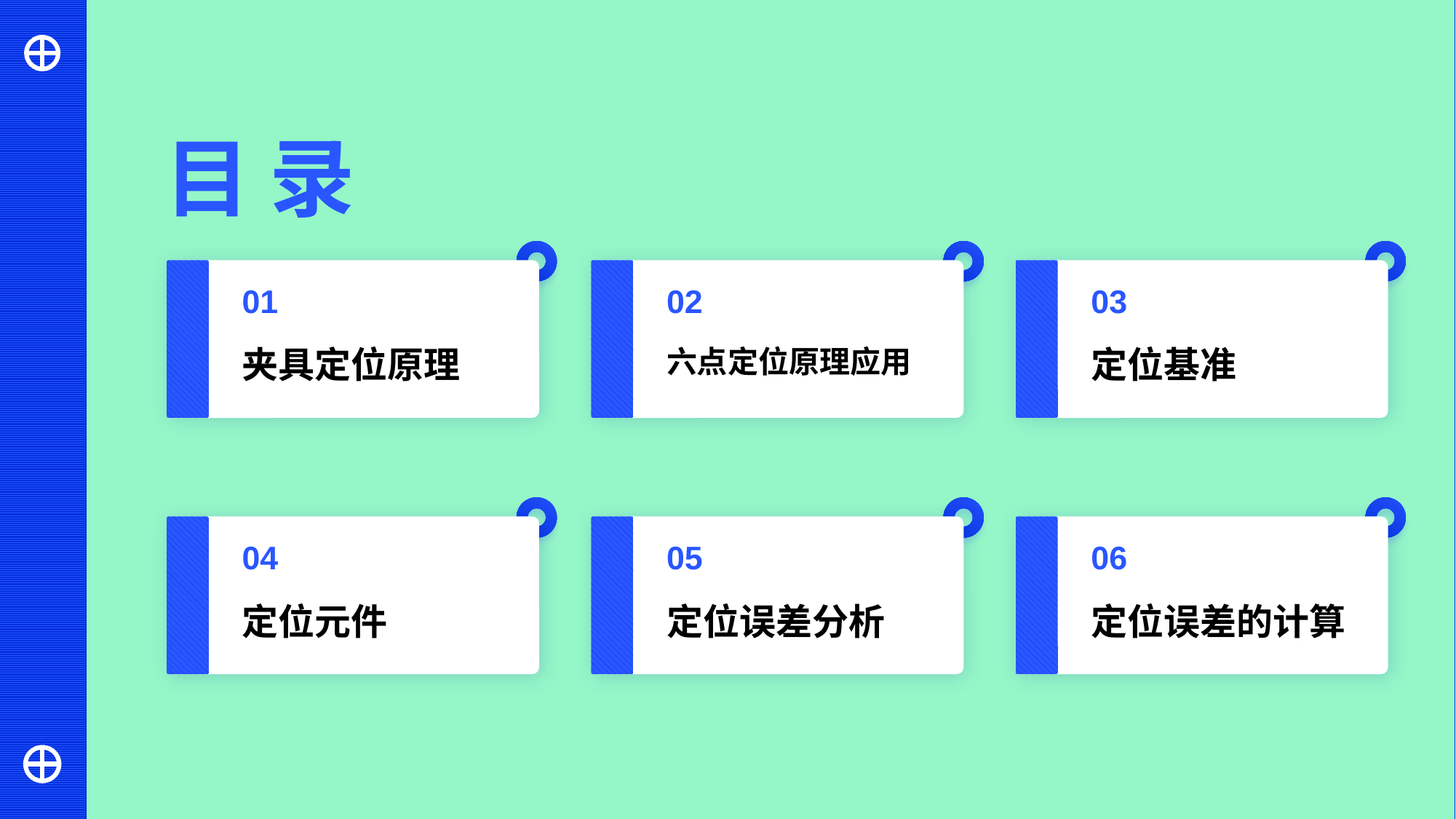

目 录

01
02
03
夹具定位原理
六点定位原理应用
定位基准

04
05
06
定位元件
定位误差分析
定位误差的计算